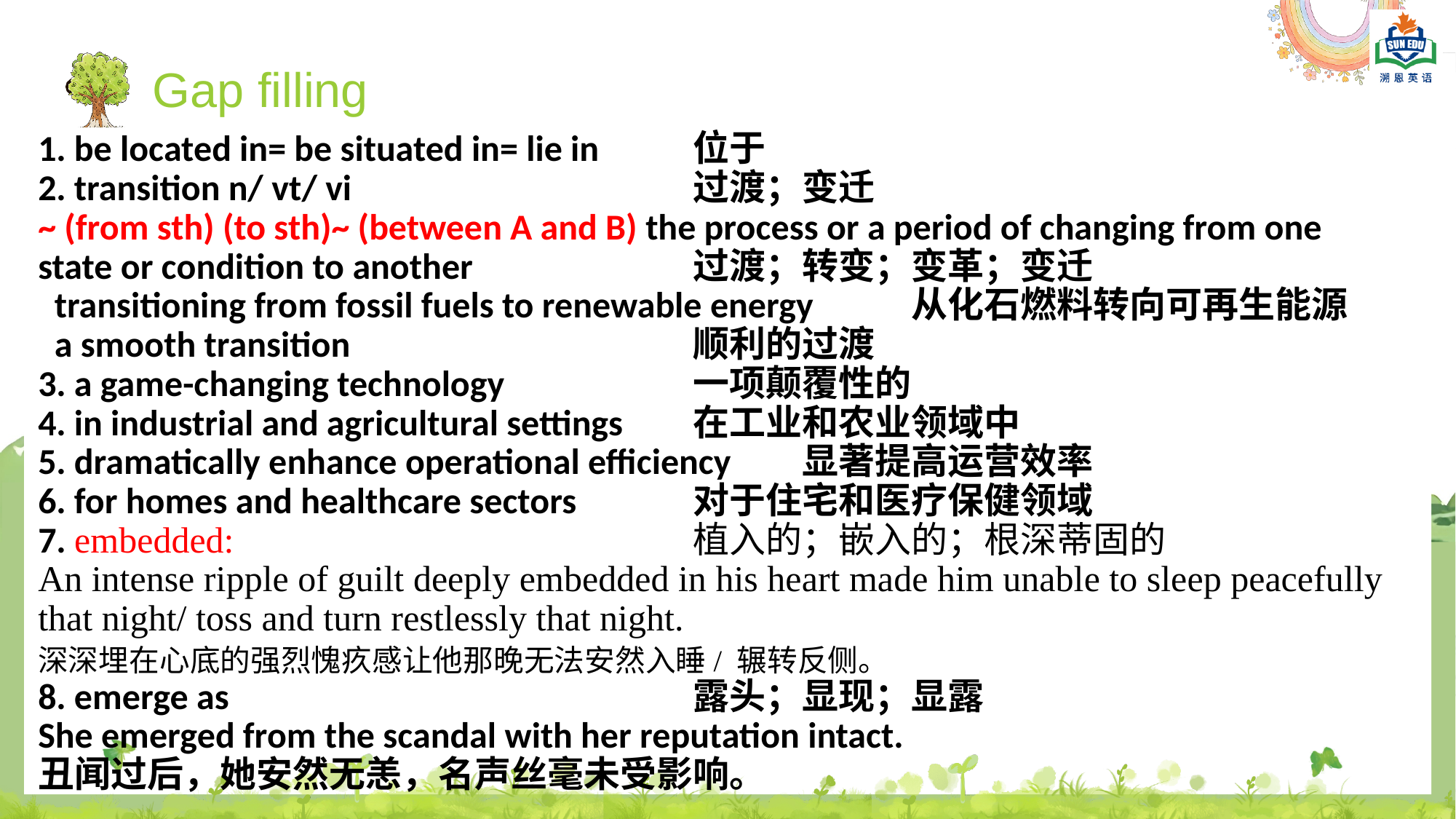

Gap filling
1. be located in= be situated in= lie in 	位于
2. transition n/ vt/ vi  			过渡；变迁
~ (from sth) (to sth)~ (between A and B) the process or a period of changing from one state or condition to another			过渡；转变；变革；变迁
  transitioning from fossil fuels to renewable energy 	从化石燃料转向可再生能源
  a smooth transition 				顺利的过渡
3. a game-changing technology 		一项颠覆性的
4. in industrial and agricultural settings	在工业和农业领域中
5. dramatically enhance operational efficiency	显著提高运营效率
6. for homes and healthcare sectors		对于住宅和医疗保健领域
7. embedded: 					植入的；嵌入的；根深蒂固的
An intense ripple of guilt deeply embedded in his heart made him unable to sleep peacefully that night/ toss and turn restlessly that night.
深深埋在心底的强烈愧疚感让他那晚无法安然入睡/ 辗转反侧。
8. emerge as 					露头；显现；显露
She emerged from the scandal with her reputation intact.
丑闻过后，她安然无恙，名声丝毫未受影响。